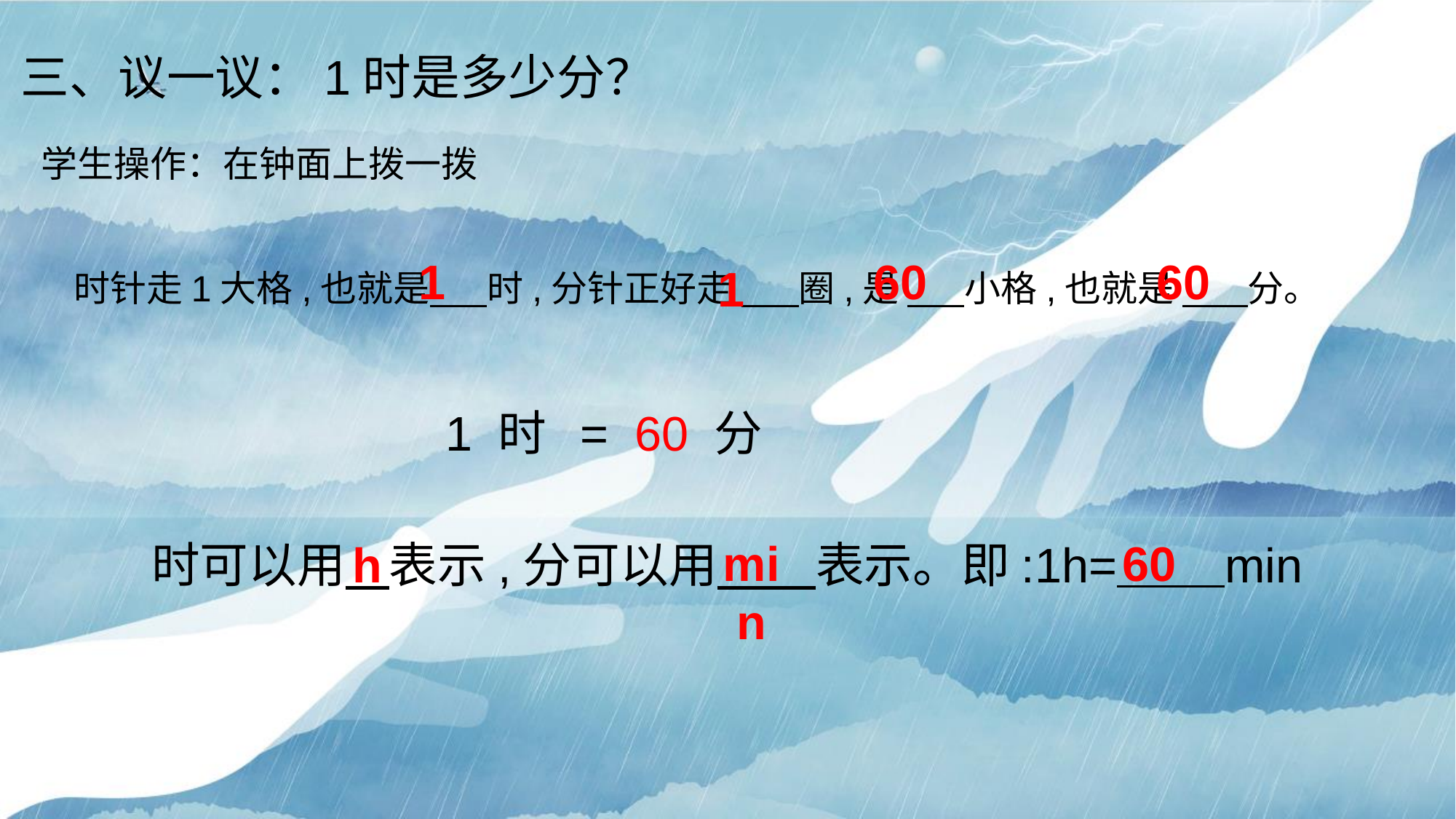

三、议一议：1时是多少分？
学生操作：在钟面上拨一拨
1
60
60
1
时针走1大格,也就是       时,分针正好走        圈,是        小格,也就是         分。
1 时  =  60 分
min
60
时可以用    表示,分可以用         表示。即:1h=        min
h